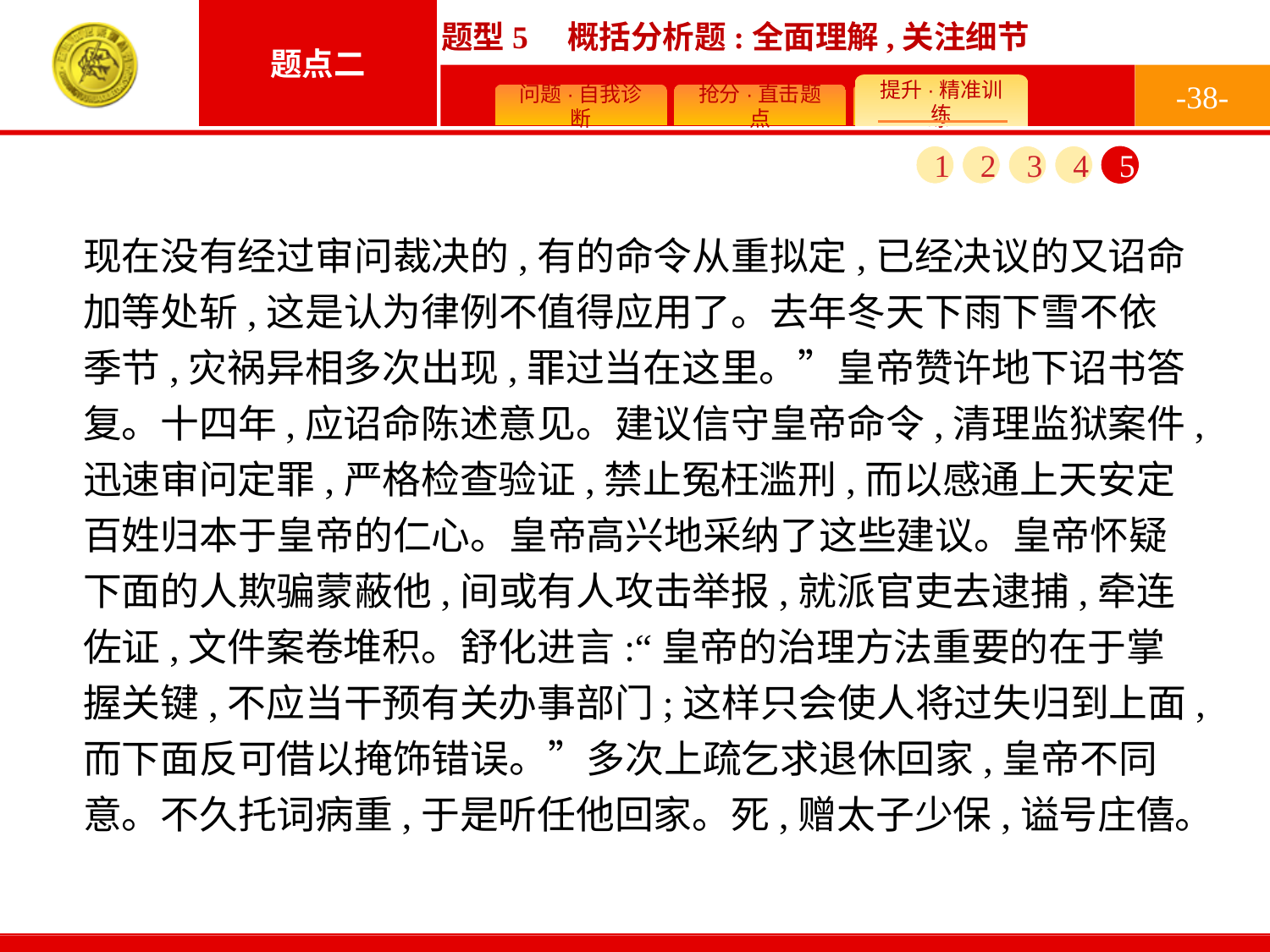

-38-
1
2
3
4
5
现在没有经过审问裁决的,有的命令从重拟定,已经决议的又诏命加等处斩,这是认为律例不值得应用了。去年冬天下雨下雪不依季节,灾祸异相多次出现,罪过当在这里。”皇帝赞许地下诏书答复。十四年,应诏命陈述意见。建议信守皇帝命令,清理监狱案件,迅速审问定罪,严格检查验证,禁止冤枉滥刑,而以感通上天安定百姓归本于皇帝的仁心。皇帝高兴地采纳了这些建议。皇帝怀疑下面的人欺骗蒙蔽他,间或有人攻击举报,就派官吏去逮捕,牵连佐证,文件案卷堆积。舒化进言:“皇帝的治理方法重要的在于掌握关键,不应当干预有关办事部门;这样只会使人将过失归到上面,而下面反可借以掩饰错误。”多次上疏乞求退休回家,皇帝不同意。不久托词病重,于是听任他回家。死,赠太子少保,谥号庄僖。